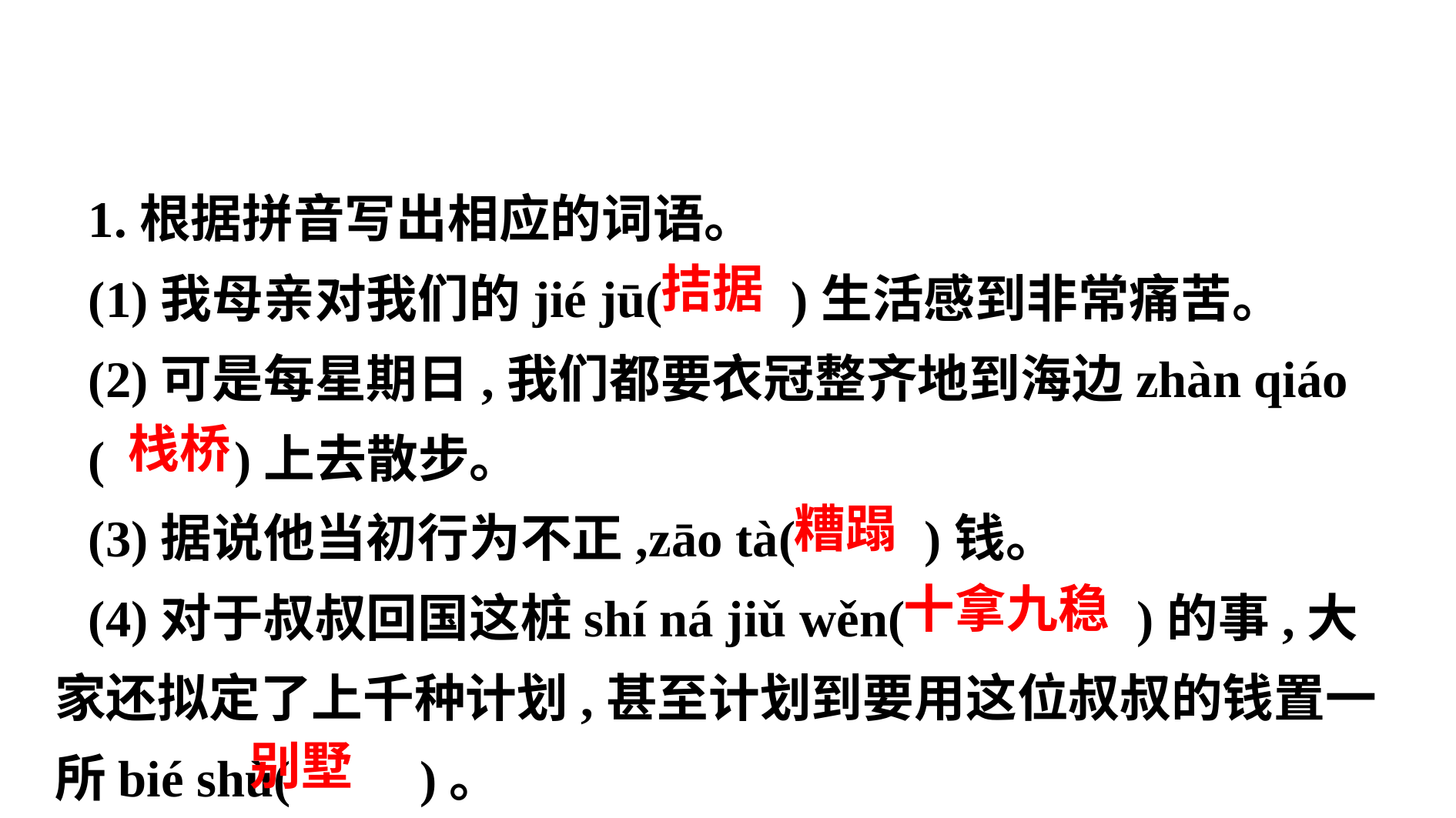

1.根据拼音写出相应的词语。
(1)我母亲对我们的jié jū(          )生活感到非常痛苦。
(2)可是每星期日,我们都要衣冠整齐地到海边zhàn qiáo
(          )上去散步。
(3)据说他当初行为不正,zāo tà(          )钱。
(4)对于叔叔回国这桩shí ná jiǔ wěn(                  )的事,大家还拟定了上千种计划,甚至计划到要用这位叔叔的钱置一所bié shù(          )。
 拮据
 栈桥
 糟蹋
 十拿九稳
 别墅